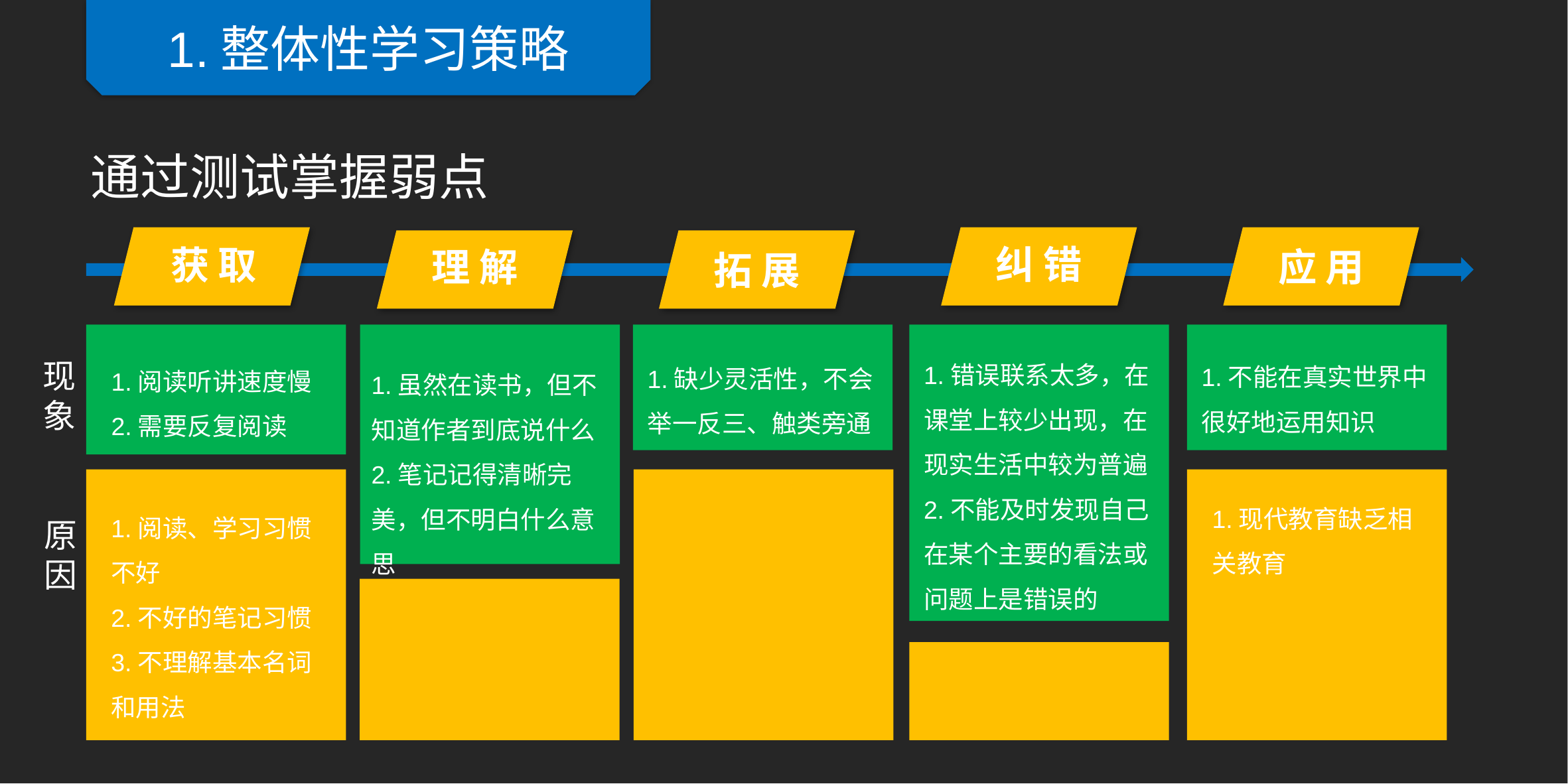

1.整体性学习策略
通过测试掌握弱点

纠 错
获 取
应 用
理 解
拓 展

1.错误联系太多，在课堂上较少出现，在现实生活中较为普遍
2.不能及时发现自己在某个主要的看法或问题上是错误的
1.不能在真实世界中很好地运用知识
1.缺少灵活性，不会举一反三、触类旁通
1.阅读听讲速度慢
2.需要反复阅读
1.虽然在读书，但不知道作者到底说什么
2.笔记记得清晰完美，但不明白什么意思
现
象

1.现代教育缺乏相关教育
1.阅读、学习习惯不好
2.不好的笔记习惯
3.不理解基本名词和用法
原
因